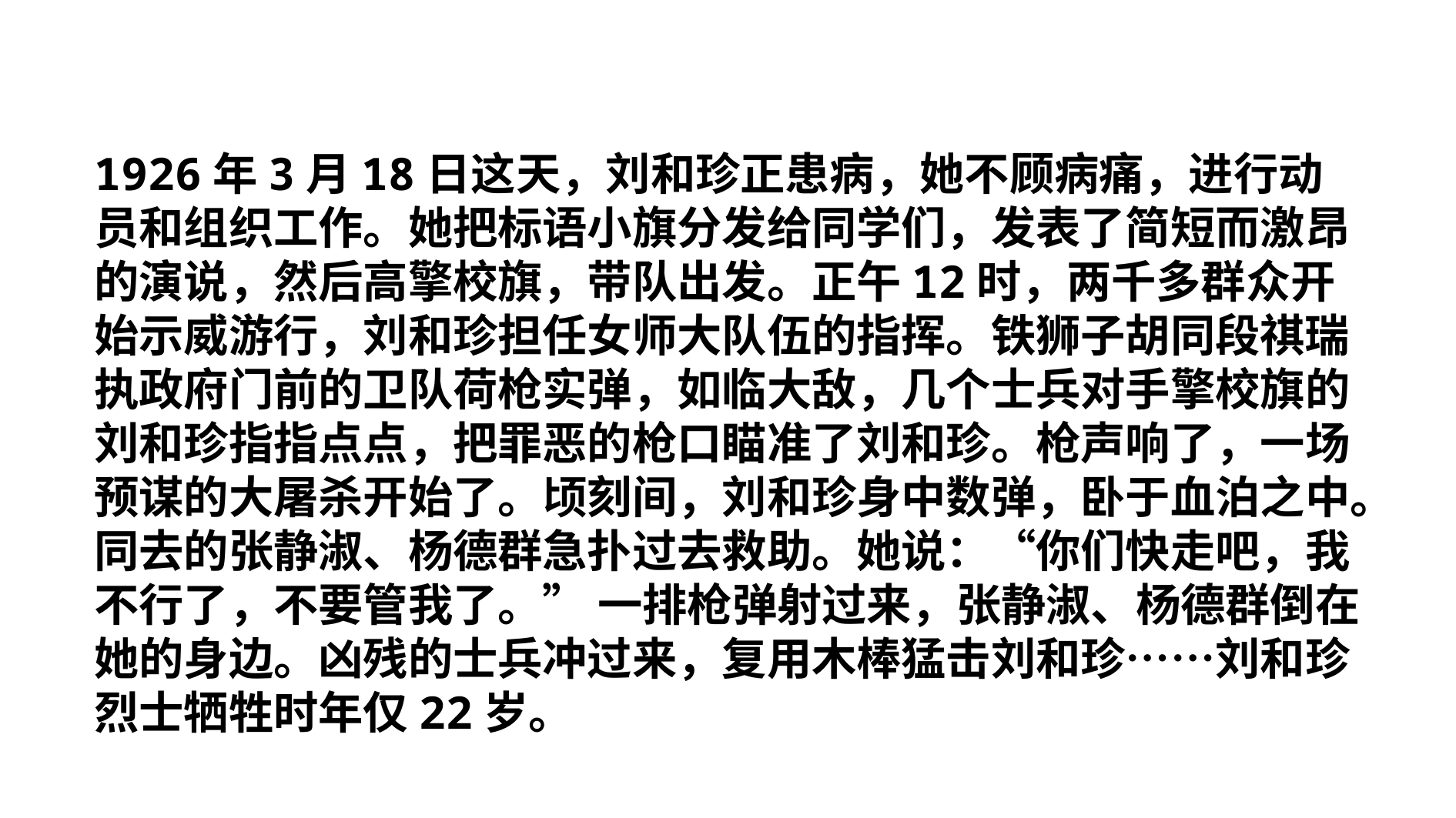

1926年3月18日这天，刘和珍正患病，她不顾病痛，进行动员和组织工作。她把标语小旗分发给同学们，发表了简短而激昂的演说，然后高擎校旗，带队出发。正午12时，两千多群众开始示威游行，刘和珍担任女师大队伍的指挥。铁狮子胡同段祺瑞执政府门前的卫队荷枪实弹，如临大敌，几个士兵对手擎校旗的刘和珍指指点点，把罪恶的枪口瞄准了刘和珍。枪声响了，一场预谋的大屠杀开始了。顷刻间，刘和珍身中数弹，卧于血泊之中。同去的张静淑、杨德群急扑过去救助。她说：“你们快走吧，我不行了，不要管我了。” 一排枪弹射过来，张静淑、杨德群倒在她的身边。凶残的士兵冲过来，复用木棒猛击刘和珍……刘和珍烈士牺牲时年仅22岁。